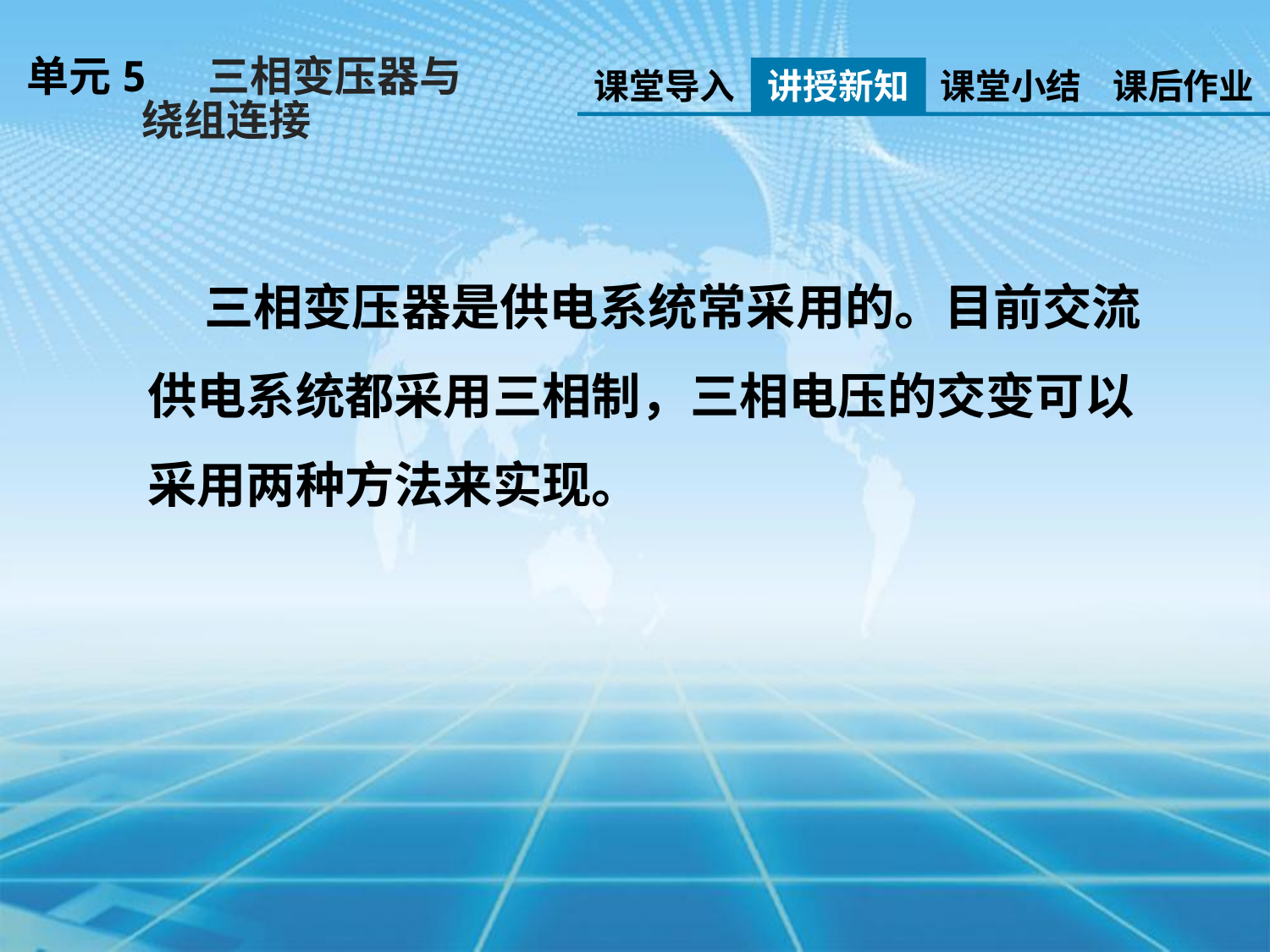

单元5  三相变压器与
           绕组连接
课堂导入
讲授新知
课堂小结
课后作业
    三相变压器是供电系统常采用的。目前交流供电系统都采用三相制，三相电压的交变可以采用两种方法来实现。